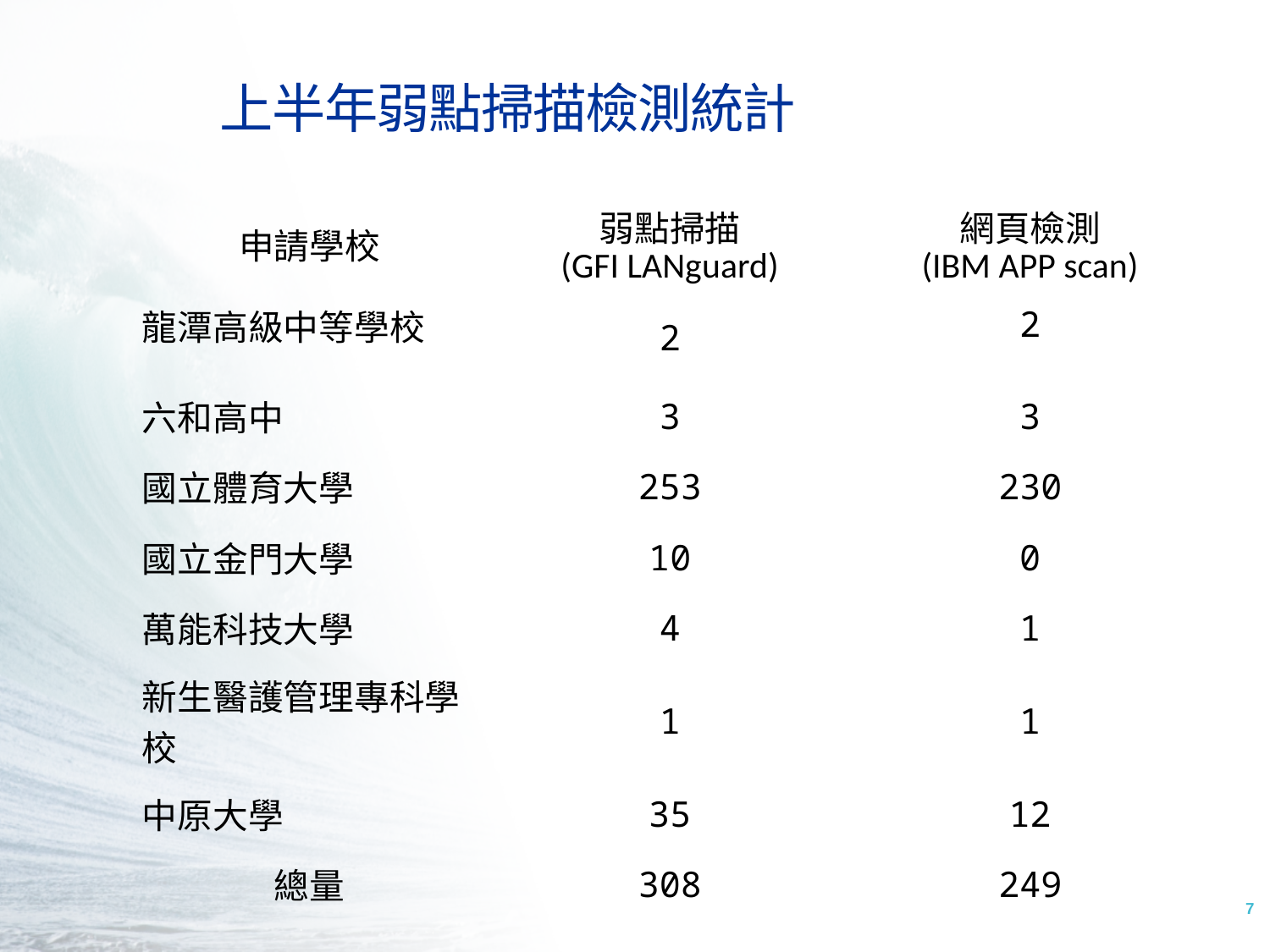

上半年弱點掃描檢測統計年弱點掃描檢測統計

| 申請學校 | 弱點掃描 (GFI LANguard) | 網頁檢測 (IBM APP scan) |
| --- | --- | --- |
| 龍潭高級中等學校 | 2 | 2 |
| 六和高中 | 3 | 3 |
| 國立體育大學 | 253 | 230 |
| 國立金門大學 | 10 | 0 |
| 萬能科技大學 | 4 | 1 |
| 新生醫護管理專科學校 | 1 | 1 |
| 中原大學 | 35 | 12 |
| 總量 | 308 | 249 |
7